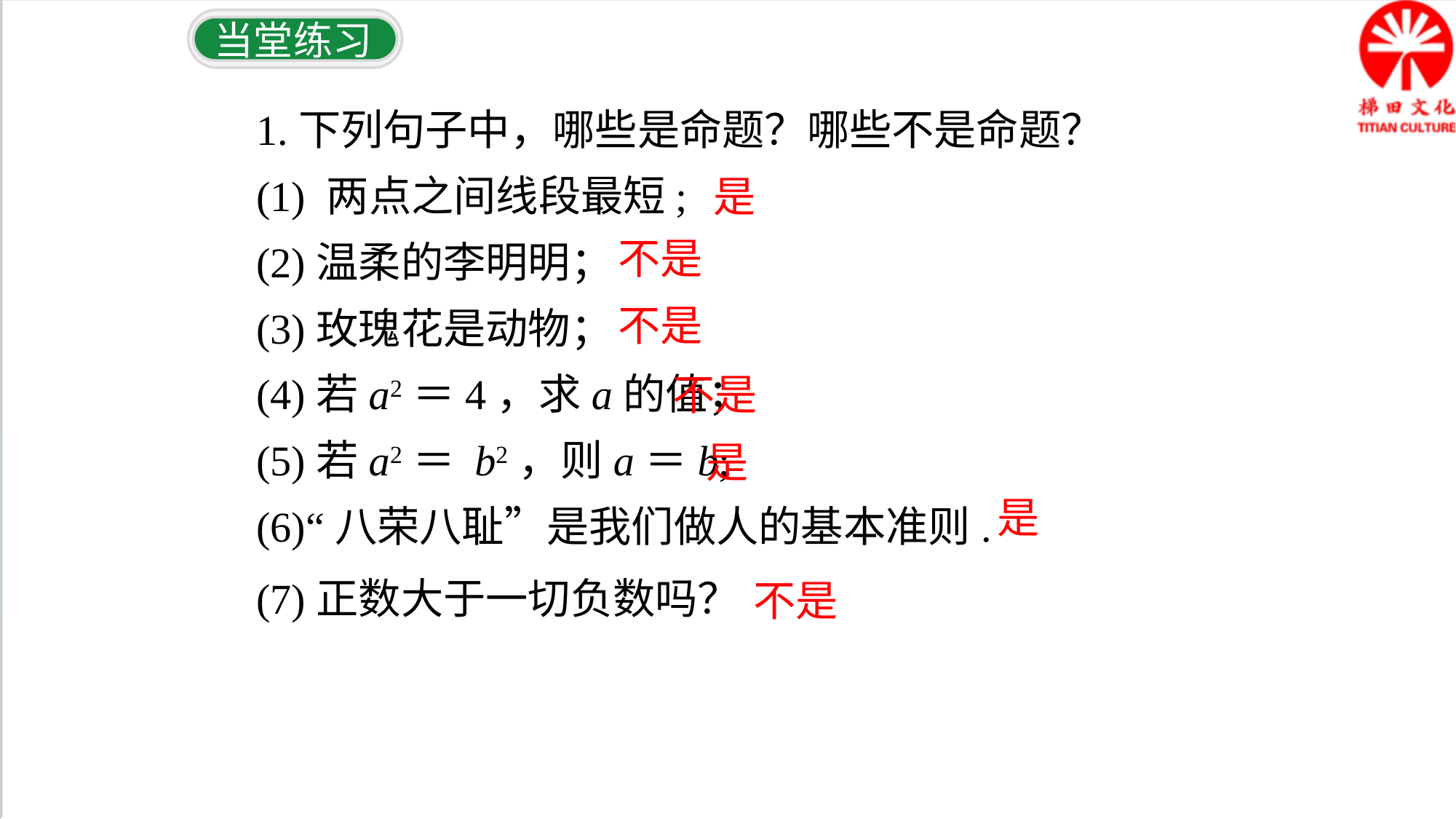

当堂练习
1.下列句子中，哪些是命题？哪些不是命题？
(1) 两点之间线段最短;
(2)温柔的李明明；
(3)玫瑰花是动物；
(4)若a2＝4，求a的值；
(5)若a2＝ b2，则a＝b;
(6)“八荣八耻”是我们做人的基本准则.
(7)正数大于一切负数吗？
是
不是
不是
不是
是
是
不是